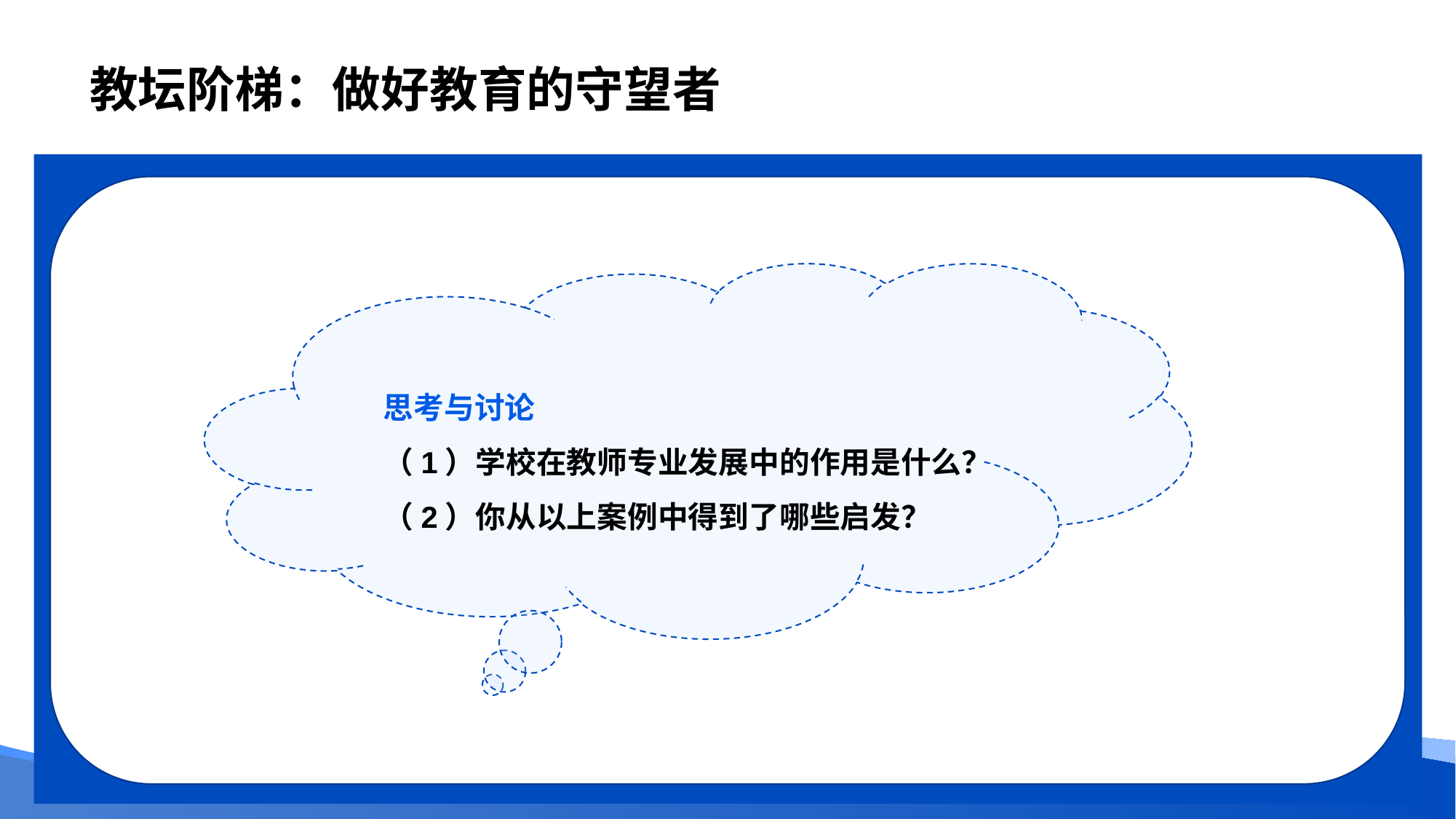

# 教坛阶梯：做好教育的守望者

思考与讨论
（1）学校在教师专业发展中的作用是什么？
（2）你从以上案例中得到了哪些启发？